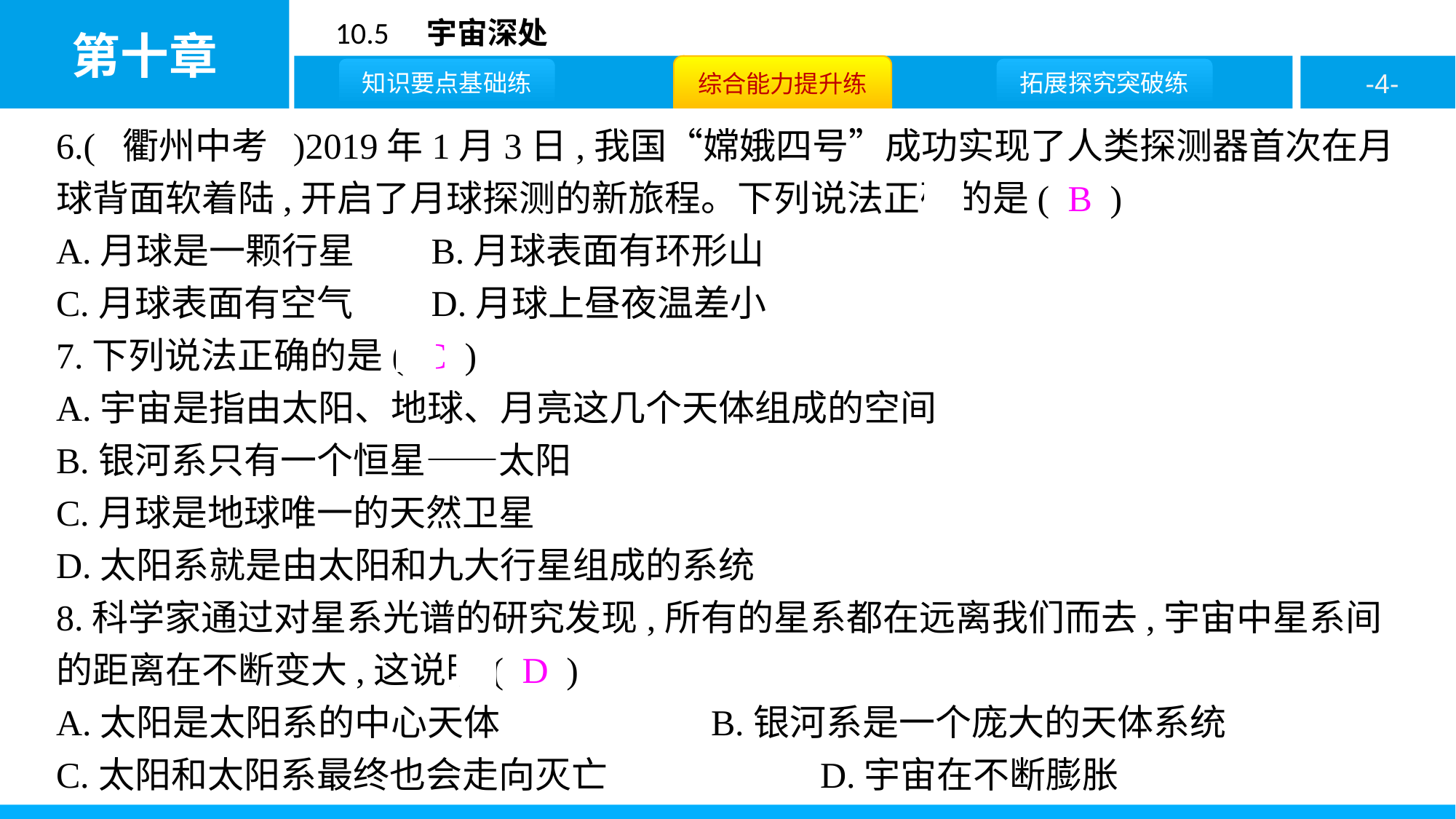

6.(  衢州中考  )2019年1月3日,我国“嫦娥四号”成功实现了人类探测器首次在月球背面软着陆,开启了月球探测的新旅程。下列说法正确的是(  B  )
A.月球是一颗行星	B.月球表面有环形山
C.月球表面有空气	D.月球上昼夜温差小
7.下列说法正确的是(  C  )
A.宇宙是指由太阳、地球、月亮这几个天体组成的空间
B.银河系只有一个恒星——太阳
C.月球是地球唯一的天然卫星
D.太阳系就是由太阳和九大行星组成的系统
8.科学家通过对星系光谱的研究发现,所有的星系都在远离我们而去,宇宙中星系间的距离在不断变大,这说明(  D  )
A.太阳是太阳系的中心天体			B.银河系是一个庞大的天体系统
C.太阳和太阳系最终也会走向灭亡		D.宇宙在不断膨胀